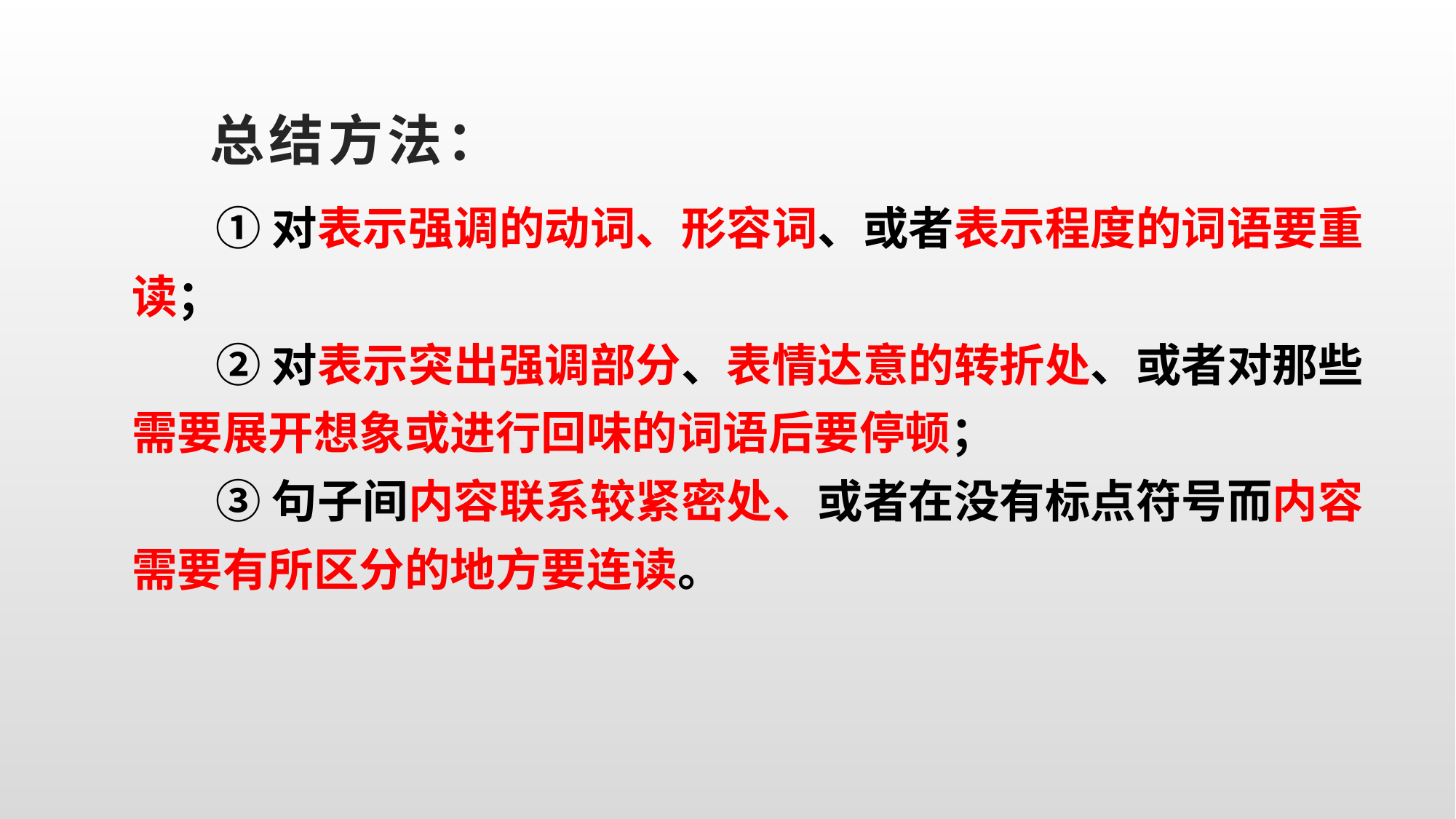

总结方法：
     ①对表示强调的动词、形容词、或者表示程度的词语要重读；
     ②对表示突出强调部分、表情达意的转折处、或者对那些需要展开想象或进行回味的词语后要停顿；
     ③句子间内容联系较紧密处、或者在没有标点符号而内容需要有所区分的地方要连读。